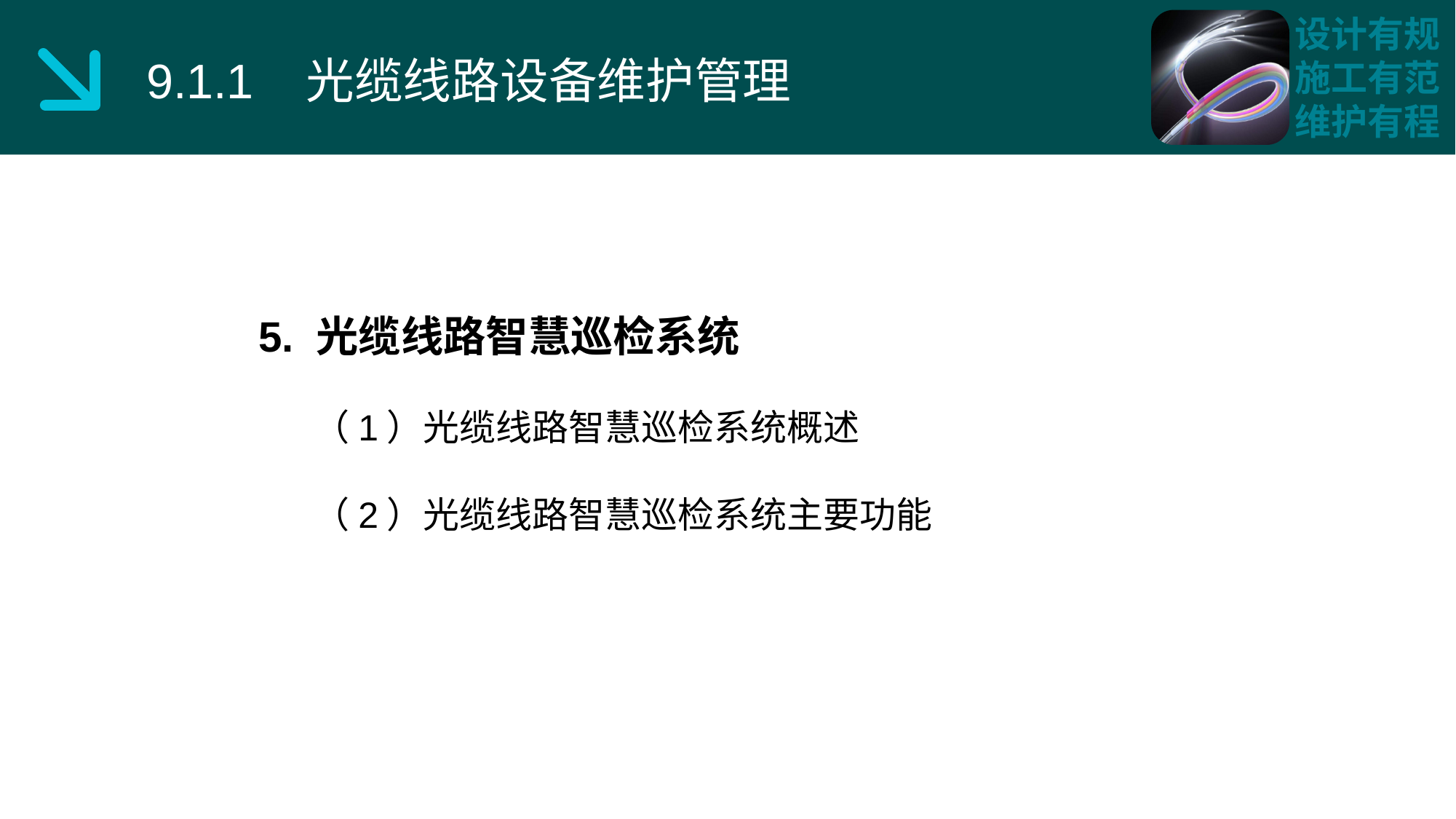

9.1.1   光缆线路设备维护管理

 5. 光缆线路智慧巡检系统

       （1）光缆线路智慧巡检系统概述

       （2）光缆线路智慧巡检系统主要功能